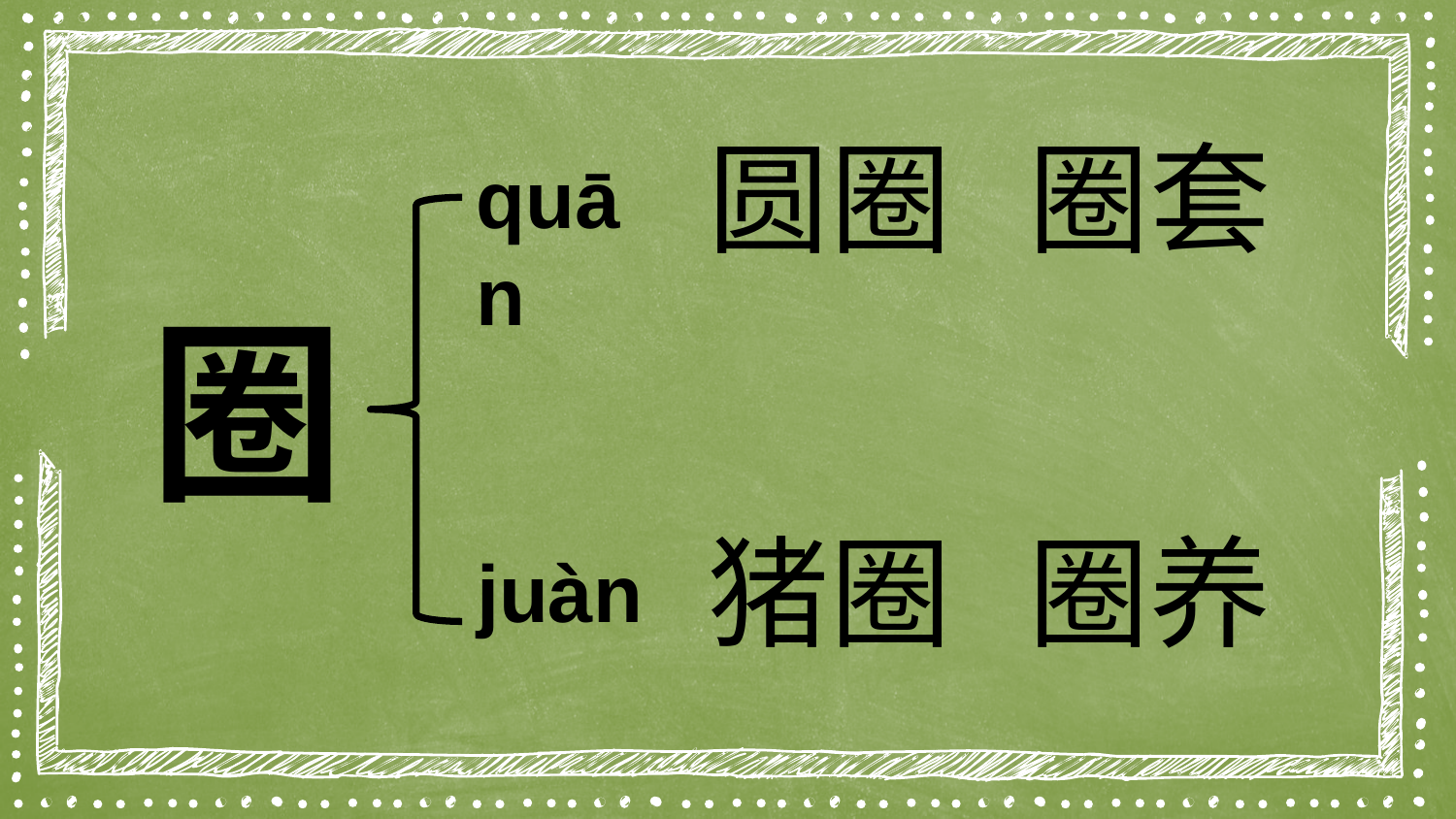

圈套
圆圈
quān

圈
圈养
猪圈
juàn